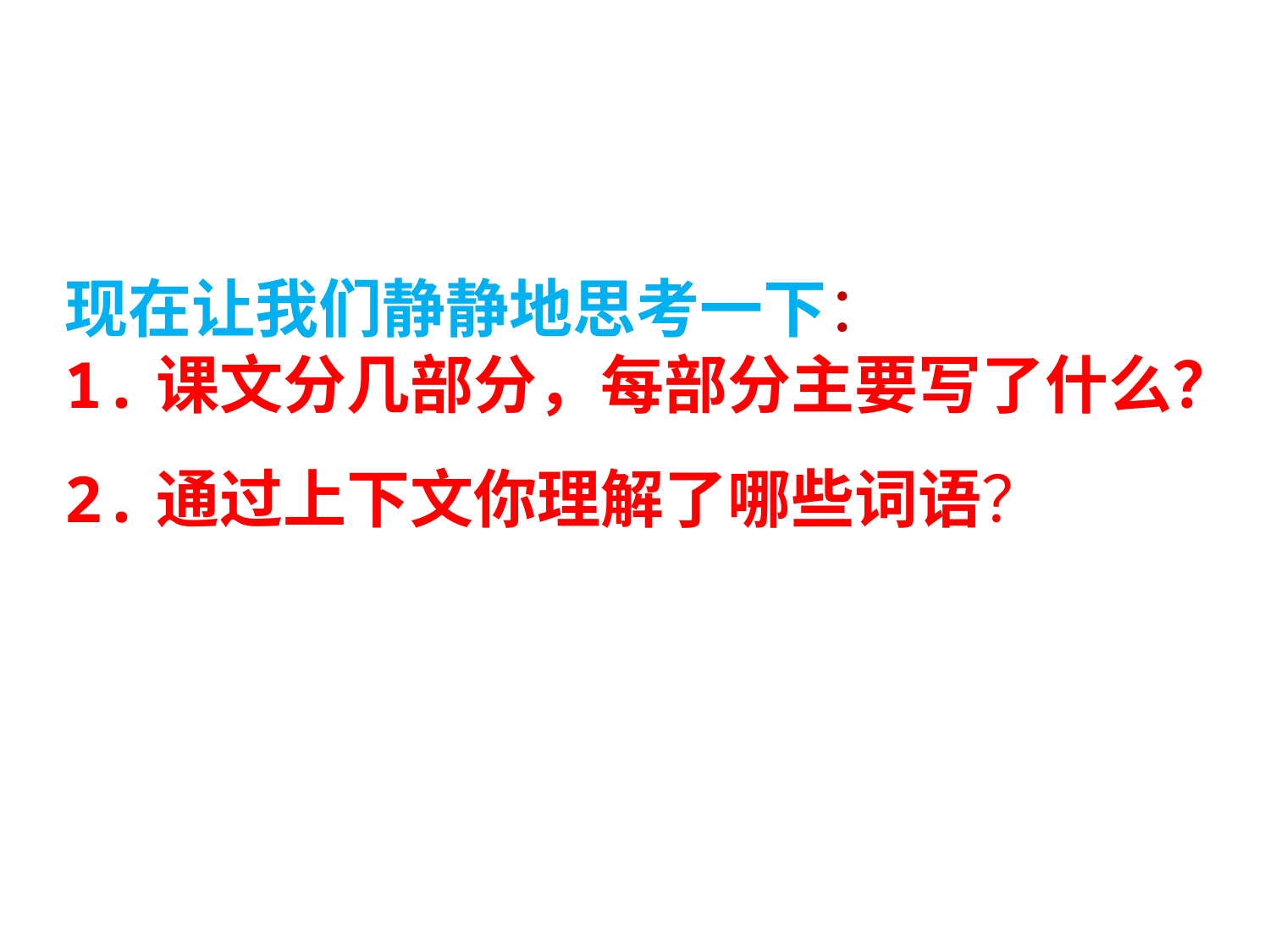

现在让我们静静地思考一下：
1.课文分几部分，每部分主要写了什么？
2.通过上下文你理解了哪些词语？